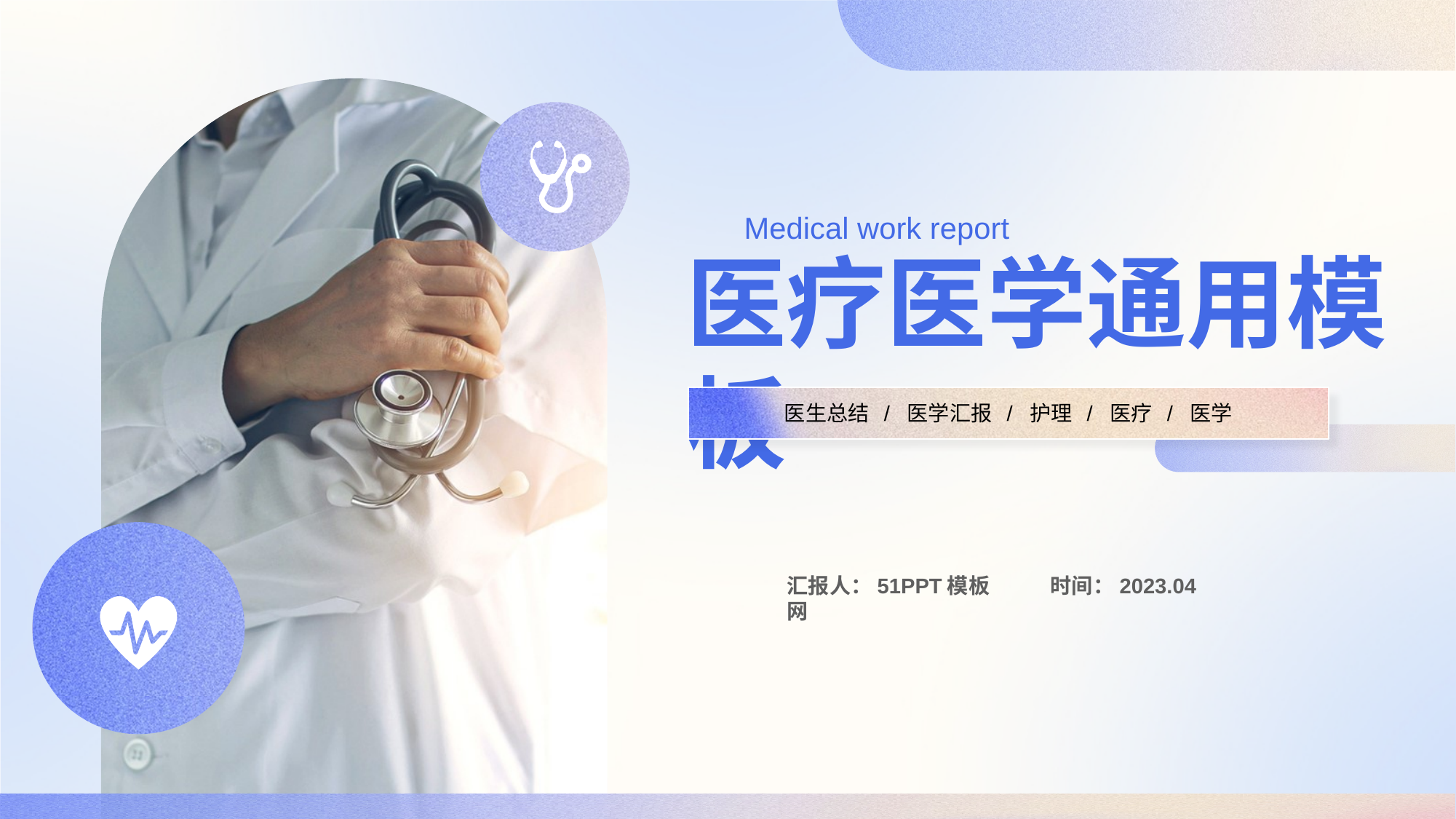

Medical work report
医疗医学通用模板

医生总结  /  医学汇报  /  护理  /  医疗  /  医学

汇报人：51PPT模板网
时间：2023.04